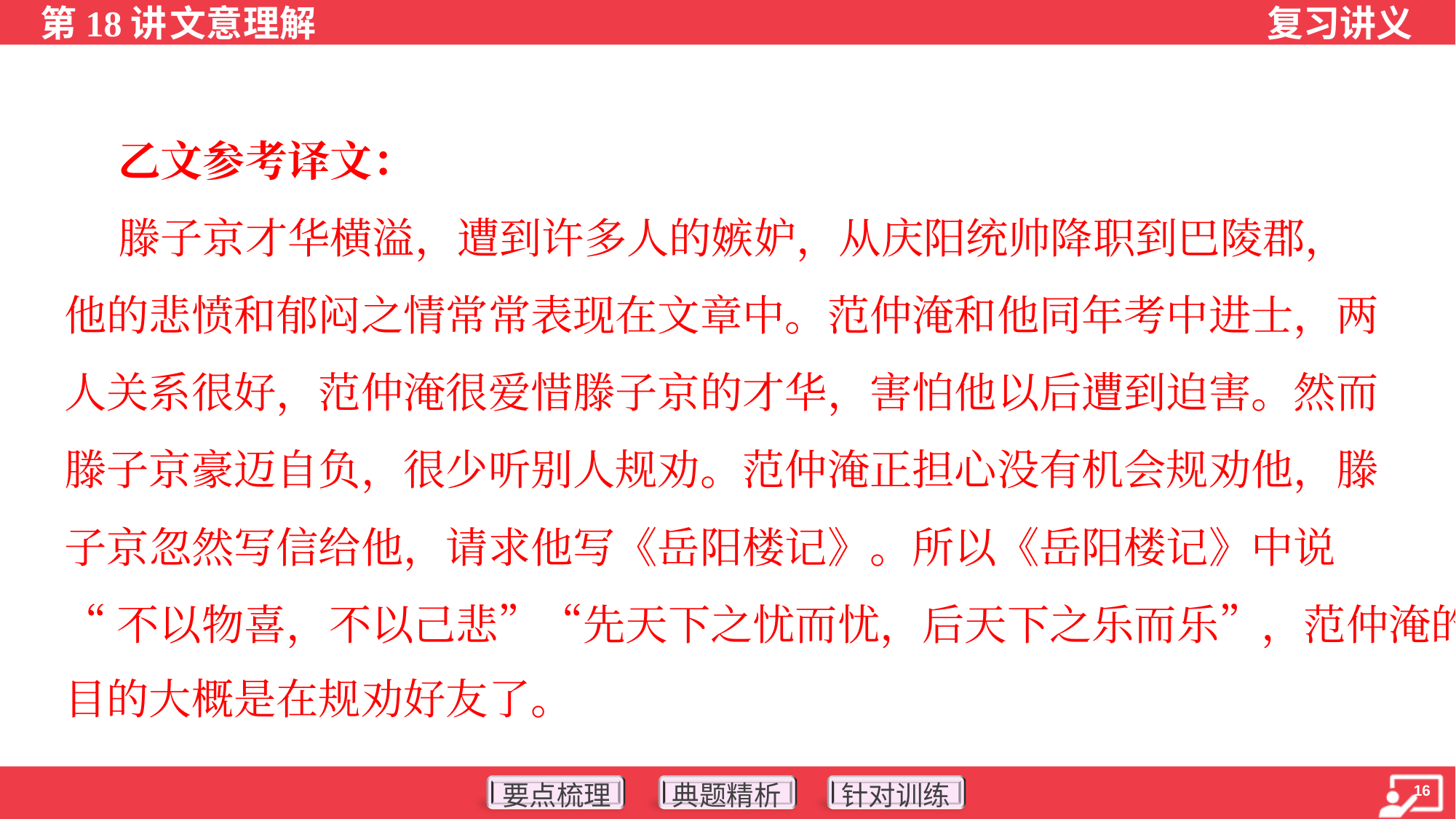

乙文参考译文：
    滕子京才华横溢，遭到许多人的嫉妒，从庆阳统帅降职到巴陵郡，
他的悲愤和郁闷之情常常表现在文章中。范仲淹和他同年考中进士，两
人关系很好，范仲淹很爱惜滕子京的才华，害怕他以后遭到迫害。然而
滕子京豪迈自负，很少听别人规劝。范仲淹正担心没有机会规劝他，滕
子京忽然写信给他，请求他写《岳阳楼记》。所以《岳阳楼记》中说
“不以物喜，不以己悲”“先天下之忧而忧，后天下之乐而乐”，范仲淹的
目的大概是在规劝好友了。